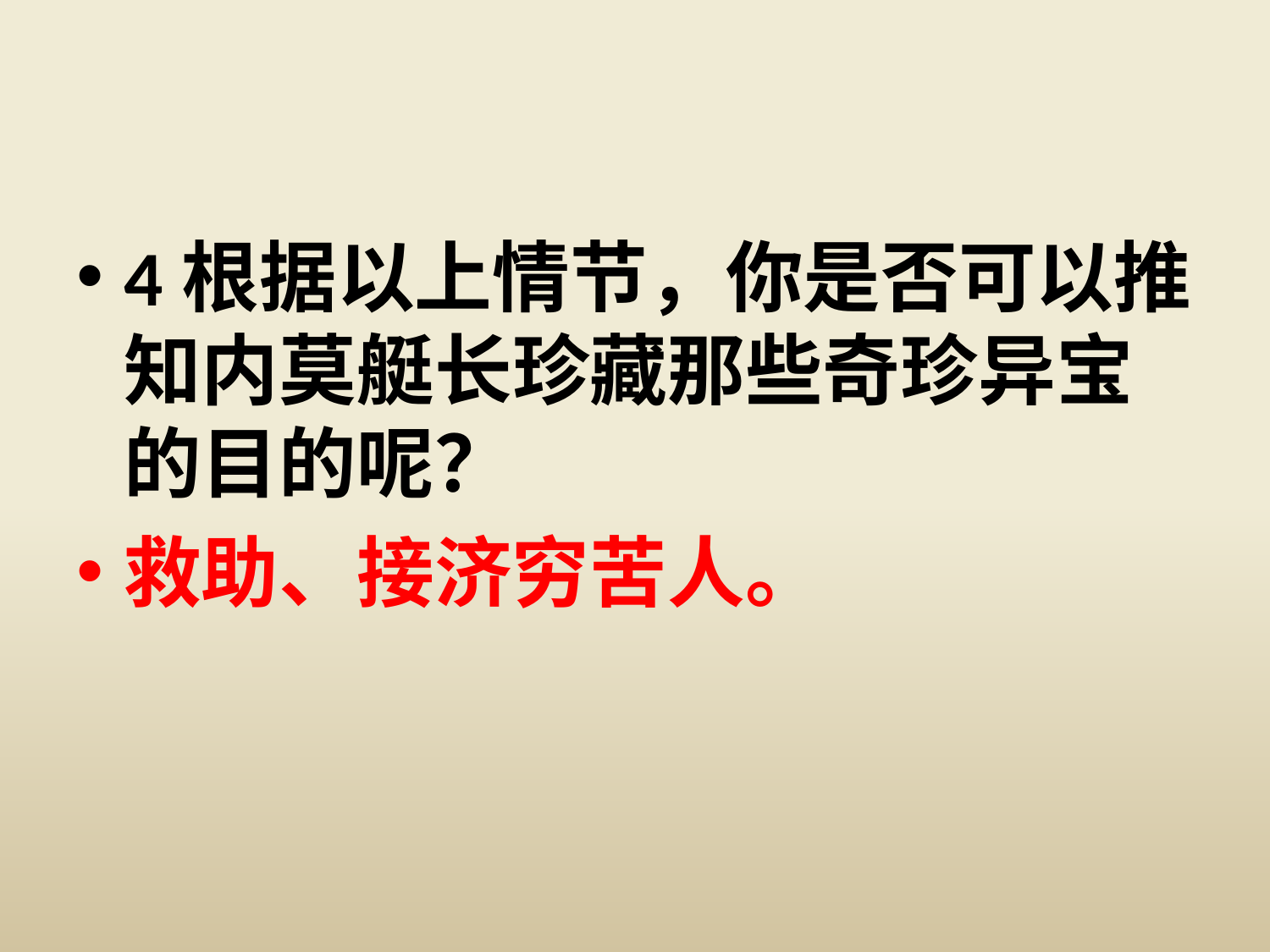

#
4根据以上情节，你是否可以推知内莫艇长珍藏那些奇珍异宝的目的呢？
救助、接济穷苦人。